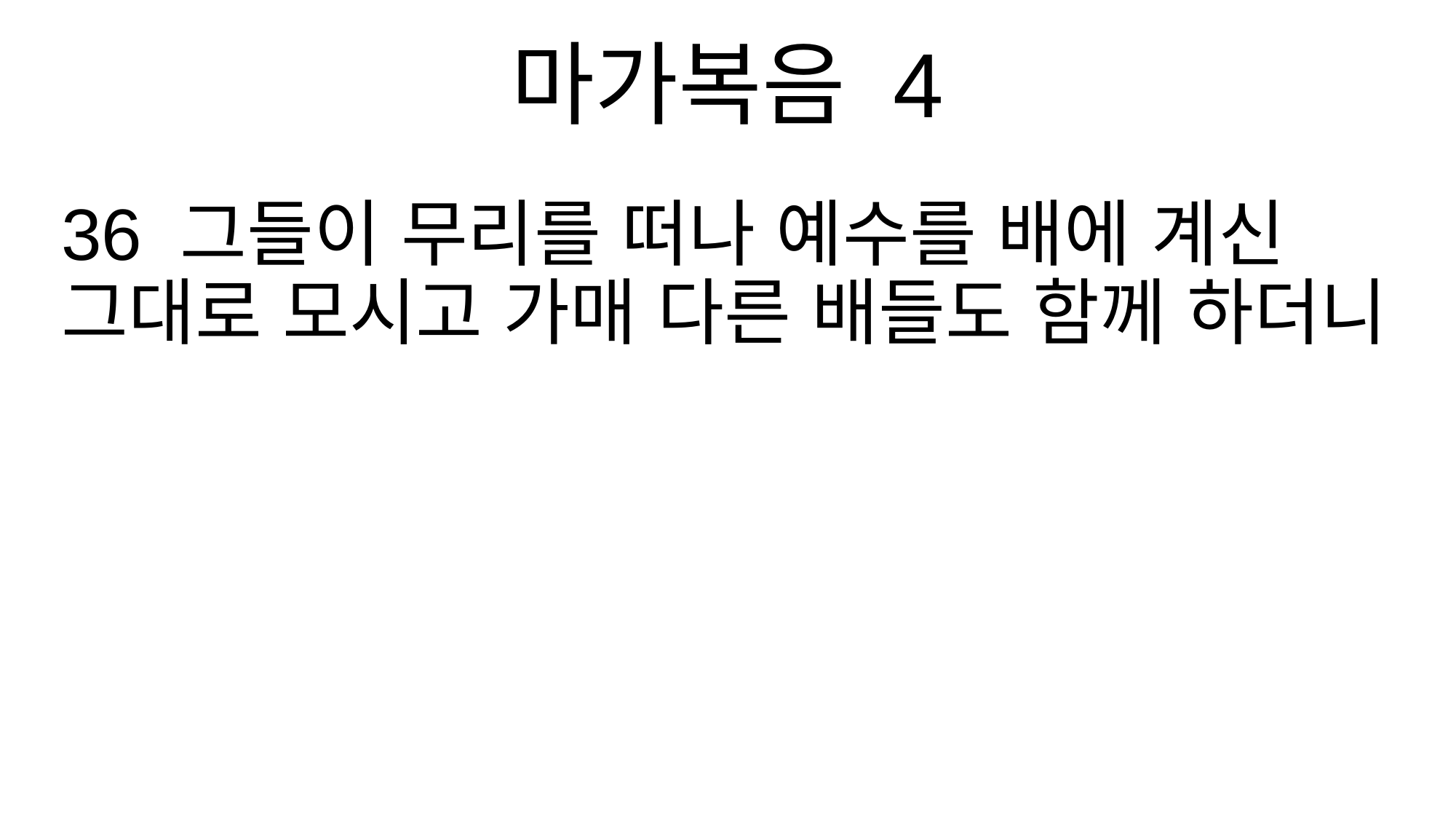

마가복음 4
36 그들이 무리를 떠나 예수를 배에 계신 그대로 모시고 가매 다른 배들도 함께 하더니